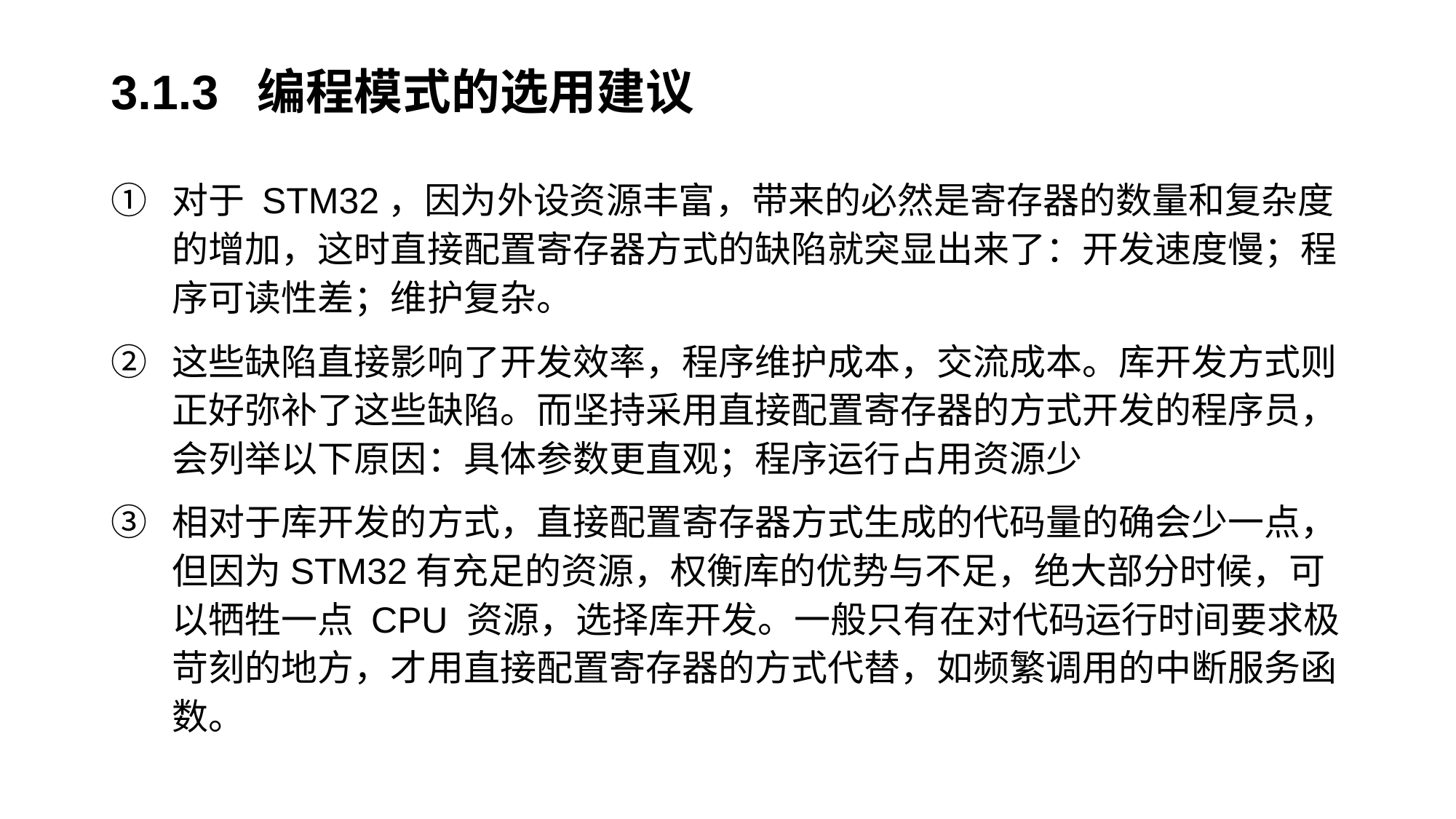

# 3.1.3  编程模式的选用建议
对于 STM32，因为外设资源丰富，带来的必然是寄存器的数量和复杂度的增加，这时直接配置寄存器方式的缺陷就突显出来了：开发速度慢；程序可读性差；维护复杂。
这些缺陷直接影响了开发效率，程序维护成本，交流成本。库开发方式则正好弥补了这些缺陷。而坚持采用直接配置寄存器的方式开发的程序员，会列举以下原因：具体参数更直观；程序运行占用资源少
相对于库开发的方式，直接配置寄存器方式生成的代码量的确会少一点，但因为STM32有充足的资源，权衡库的优势与不足，绝大部分时候，可以牺牲一点 CPU 资源，选择库开发。一般只有在对代码运行时间要求极苛刻的地方，才用直接配置寄存器的方式代替，如频繁调用的中断服务函数。